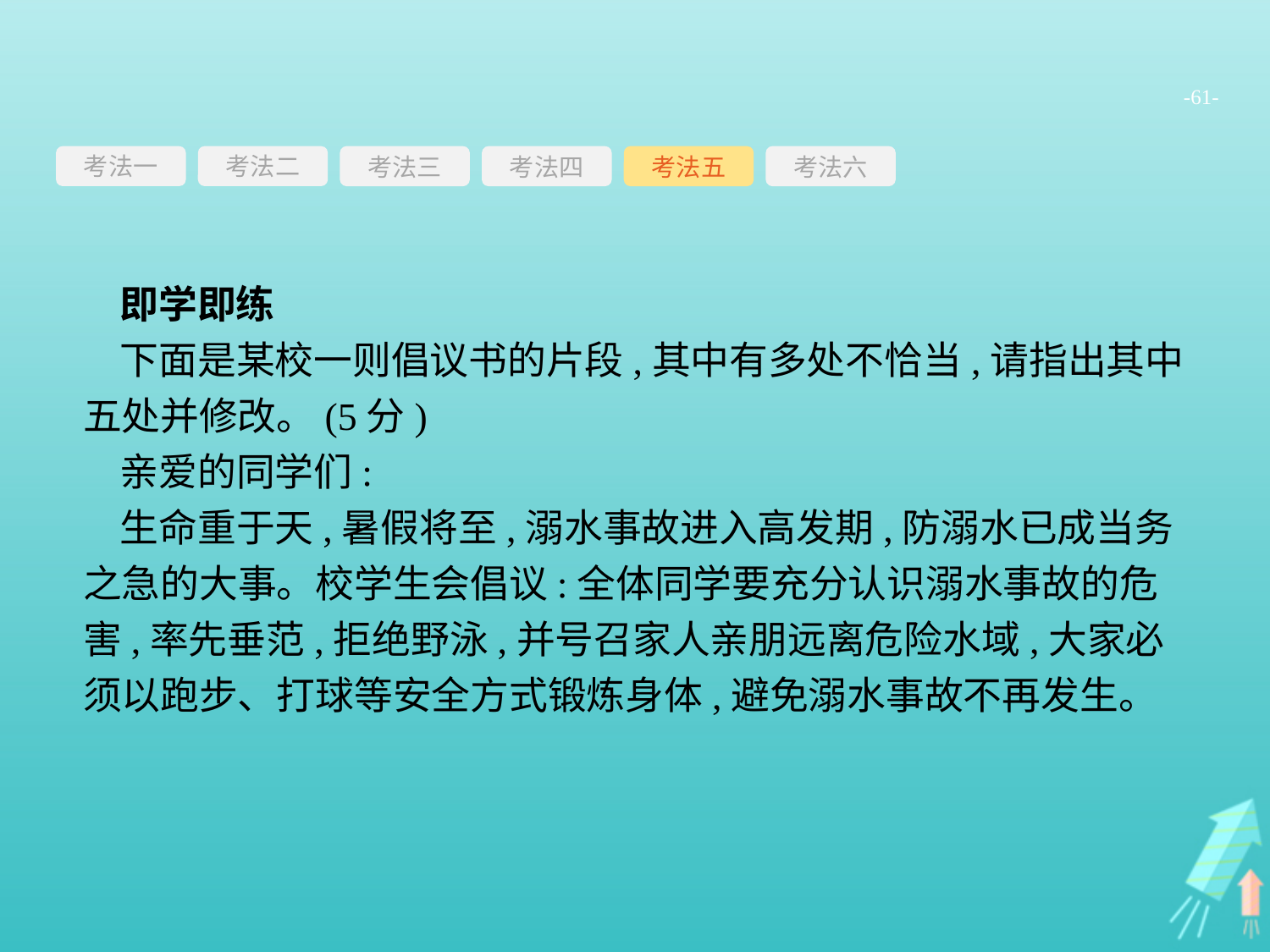

-61-
考法一
考法三
考法四
考法五
考法六
考法二
即学即练
下面是某校一则倡议书的片段,其中有多处不恰当,请指出其中五处并修改。(5分)
亲爱的同学们:
生命重于天,暑假将至,溺水事故进入高发期,防溺水已成当务之急的大事。校学生会倡议:全体同学要充分认识溺水事故的危害,率先垂范,拒绝野泳,并号召家人亲朋远离危险水域,大家必须以跑步、打球等安全方式锻炼身体,避免溺水事故不再发生。